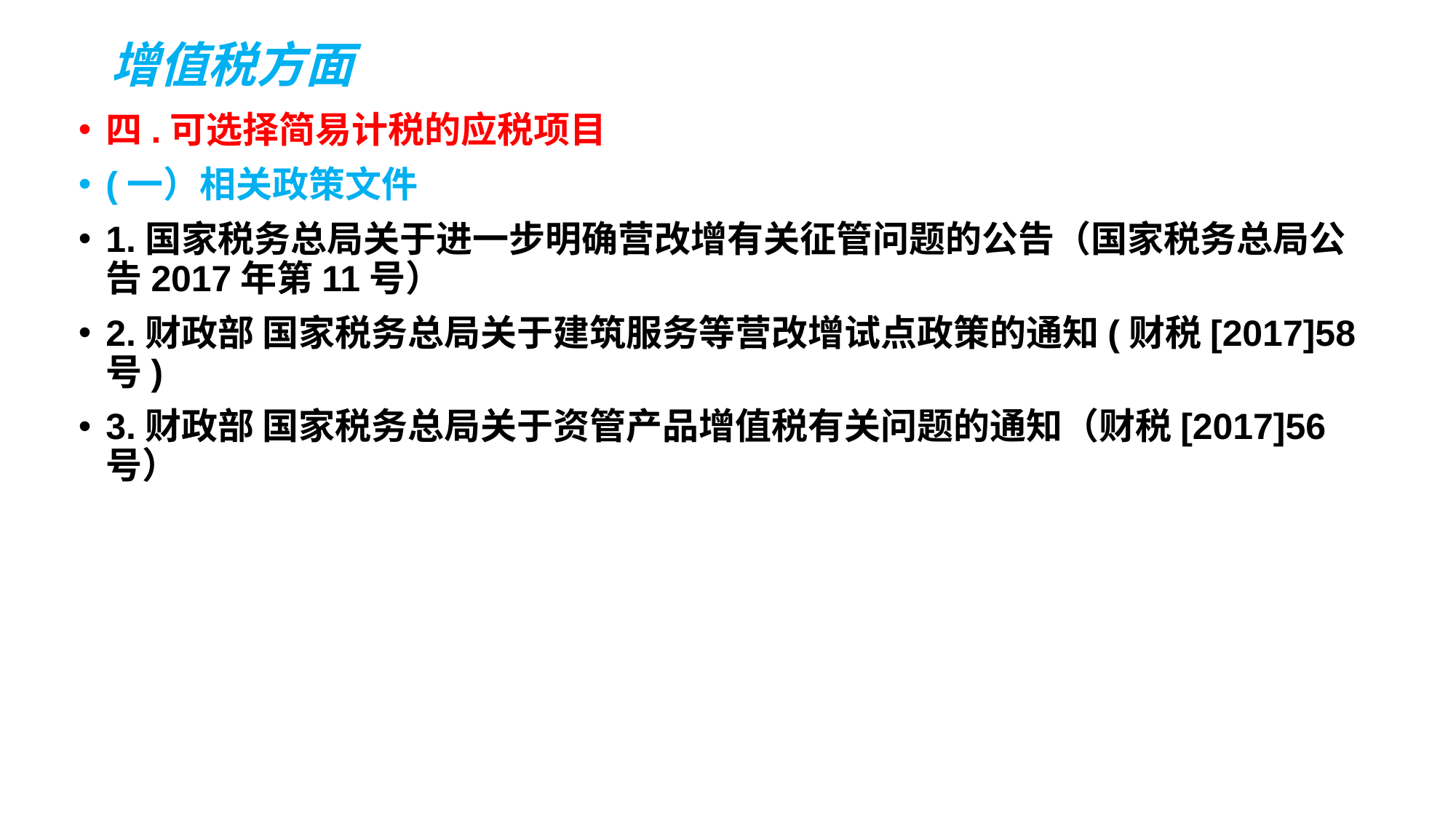

# 增值税方面
四.可选择简易计税的应税项目
(一）相关政策文件
1.国家税务总局关于进一步明确营改增有关征管问题的公告（国家税务总局公告2017年第11号）
2.财政部 国家税务总局关于建筑服务等营改增试点政策的通知(财税[2017]58号)
3.财政部 国家税务总局关于资管产品增值税有关问题的通知（财税[2017]56号）